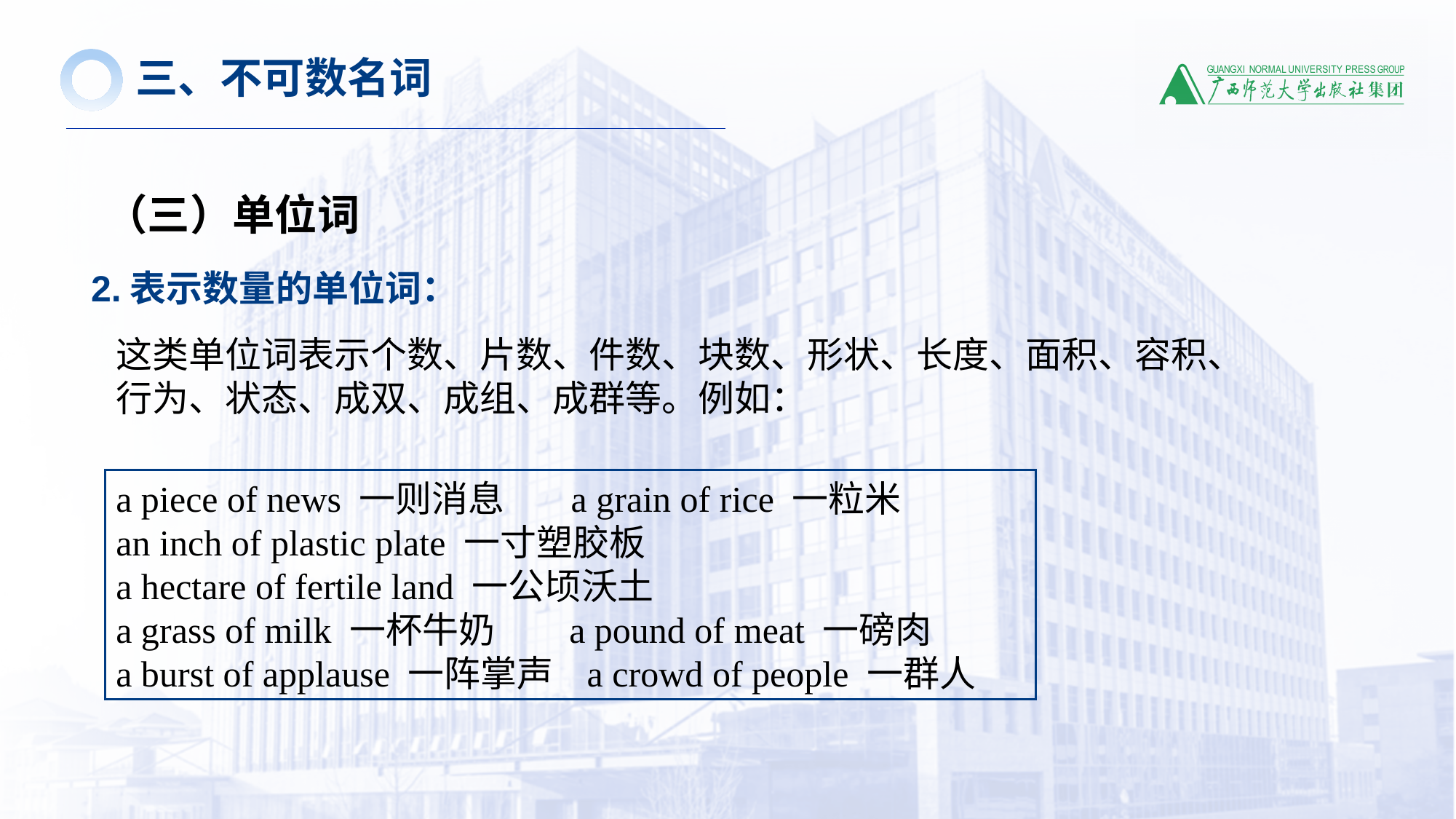

三、不可数名词

（三）单位词
2.表示数量的单位词：
这类单位词表示个数、片数、件数、块数、形状、长度、面积、容积、行为、状态、成双、成组、成群等。例如：
a piece of news 一则消息       a grain of rice 一粒米
an inch of plastic plate 一寸塑胶板
a hectare of fertile land 一公顷沃土
a grass of milk 一杯牛奶        a pound of meat 一磅肉
a burst of applause 一阵掌声   a crowd of people 一群人